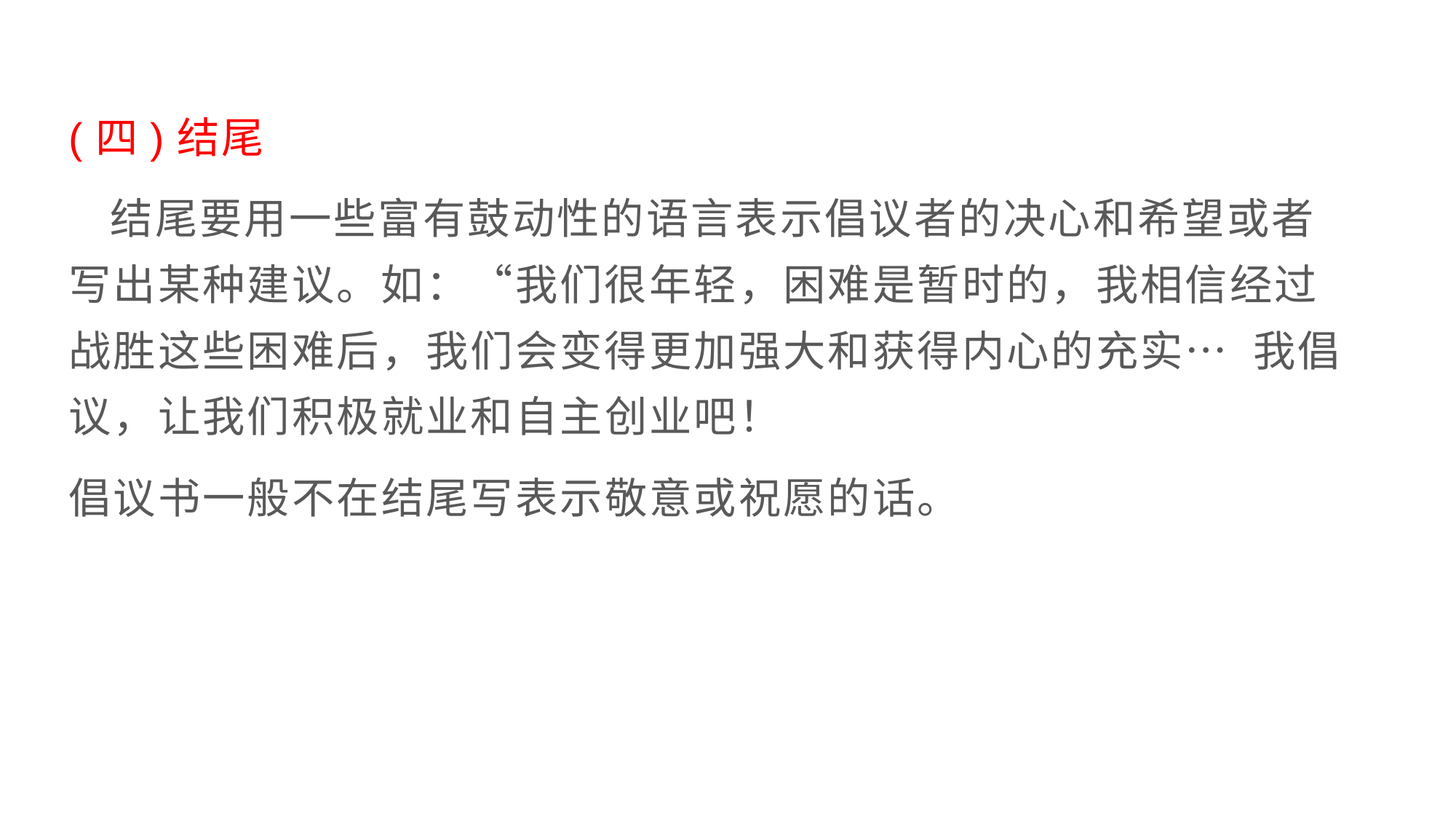

(四)结尾
　 结尾要用一些富有鼓动性的语言表示倡议者的决心和希望或者写出某种建议。如：“我们很年轻，困难是暂时的，我相信经过战胜这些困难后，我们会变得更加强大和获得内心的充实…  我倡议，让我们积极就业和自主创业吧！
倡议书一般不在结尾写表示敬意或祝愿的话。